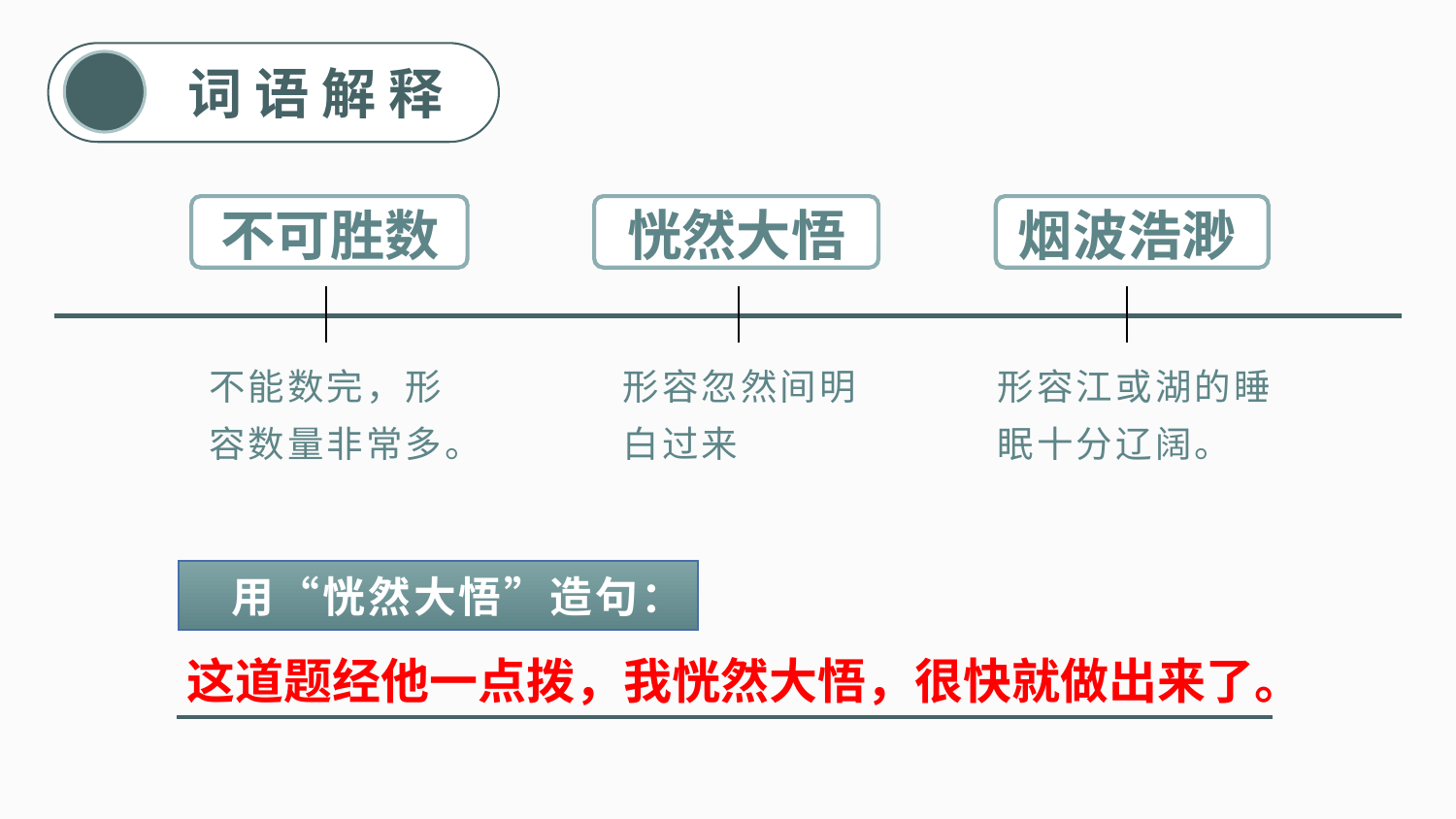

词语解释
恍然大悟

烟波浩渺

不可胜数

不能数完，形容数量非常多。
形容忽然间明白过来
形容江或湖的睡眠十分辽阔。

用“恍然大悟”造句：
这道题经他一点拨，我恍然大悟，很快就做出来了。